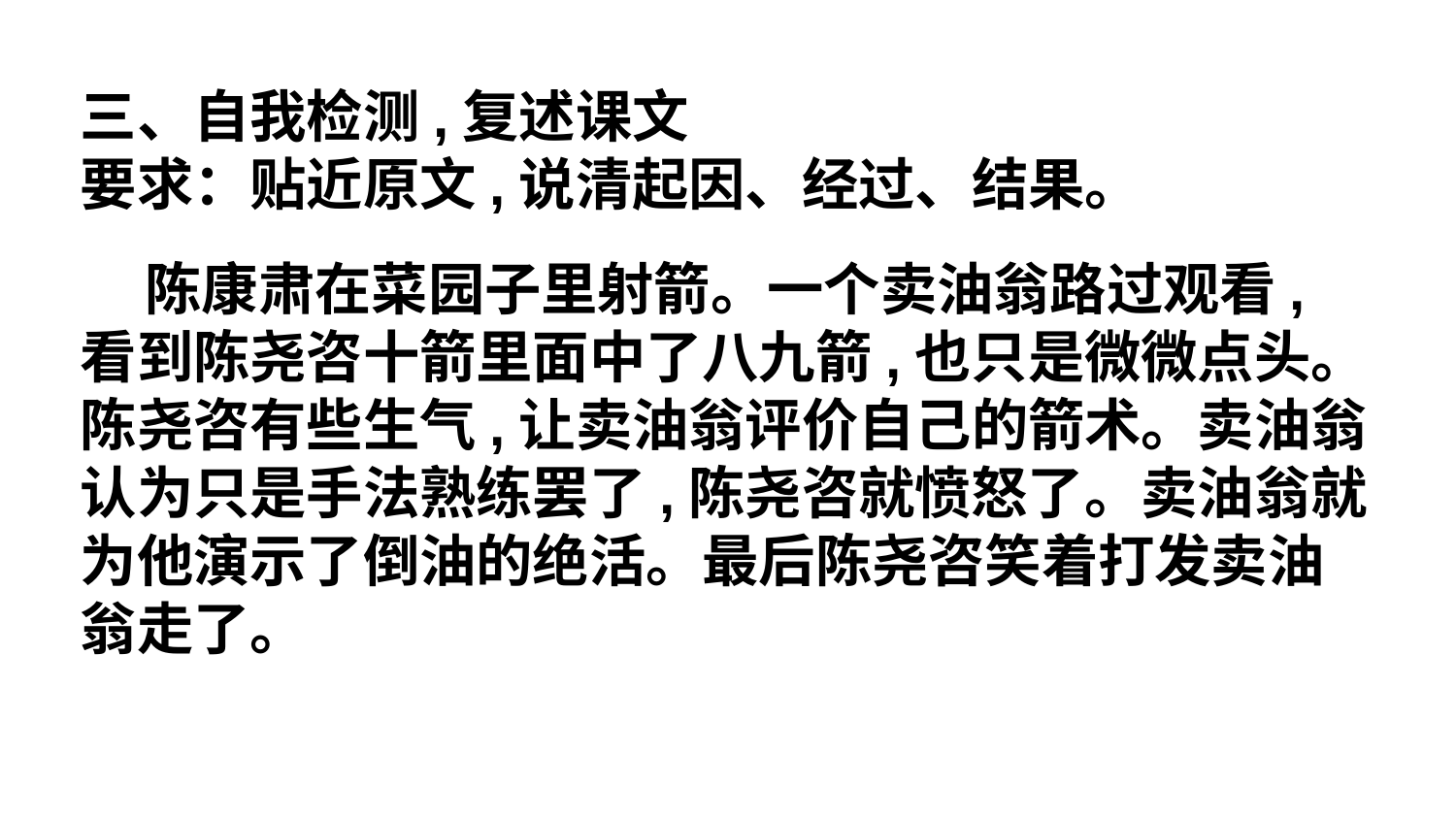

三、自我检测,复述课文
要求：贴近原文,说清起因、经过、结果。
    陈康肃在菜园子里射箭。一个卖油翁路过观看,看到陈尧咨十箭里面中了八九箭,也只是微微点头。陈尧咨有些生气,让卖油翁评价自己的箭术。卖油翁认为只是手法熟练罢了,陈尧咨就愤怒了。卖油翁就为他演示了倒油的绝活。最后陈尧咨笑着打发卖油翁走了。